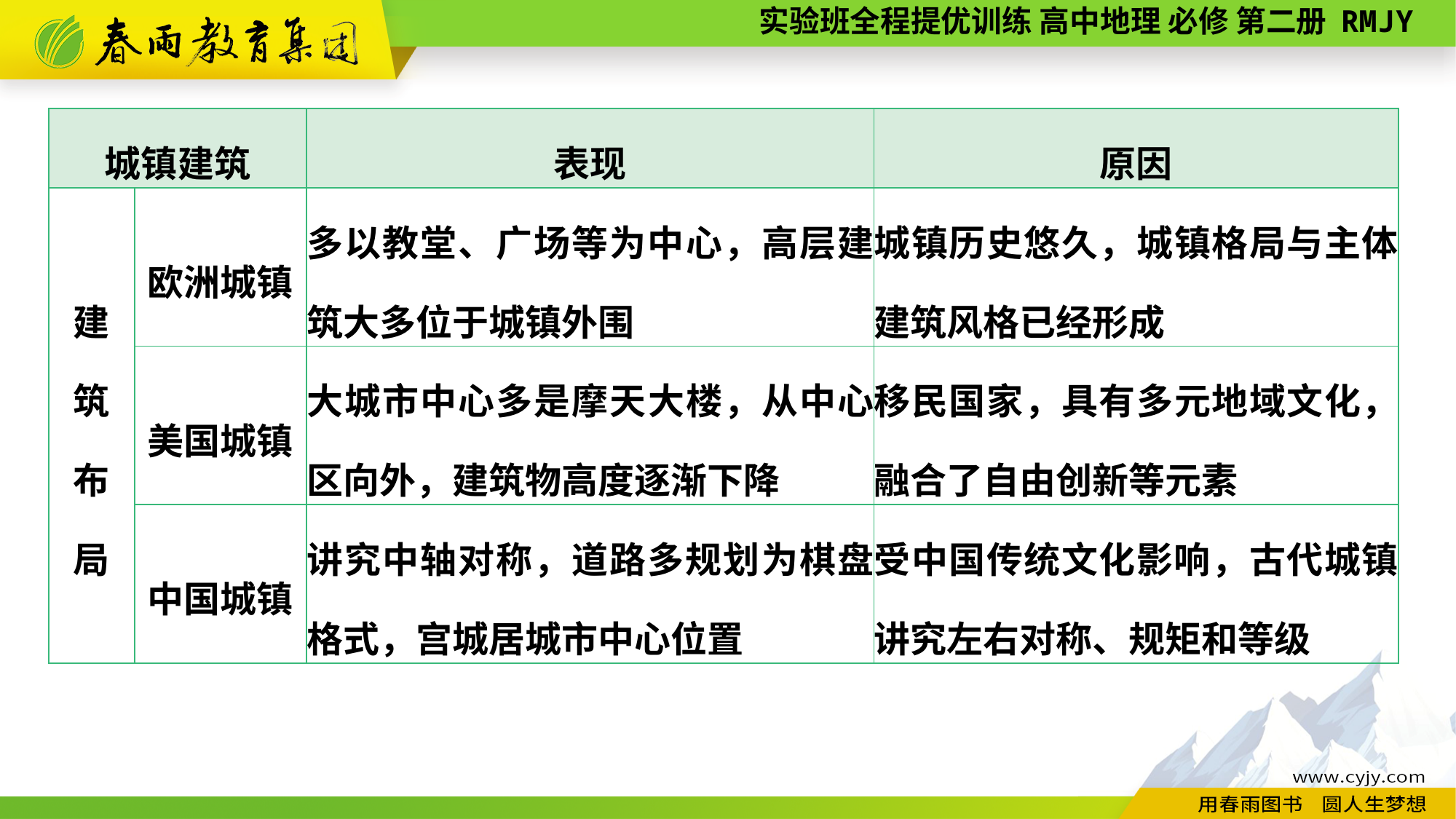

| 城镇建筑 |  | 表现 | 原因 |
| --- | --- | --- | --- |
| 建 筑 布 局 | 欧洲城镇 | 多以教堂、广场等为中心，高层建筑大多位于城镇外围 | 城镇历史悠久，城镇格局与主体建筑风格已经形成 |
|  | 美国城镇 | 大城市中心多是摩天大楼，从中心区向外，建筑物高度逐渐下降 | 移民国家，具有多元地域文化，融合了自由创新等元素 |
|  | 中国城镇 | 讲究中轴对称，道路多规划为棋盘格式，宫城居城市中心位置 | 受中国传统文化影响，古代城镇讲究左右对称、规矩和等级 |